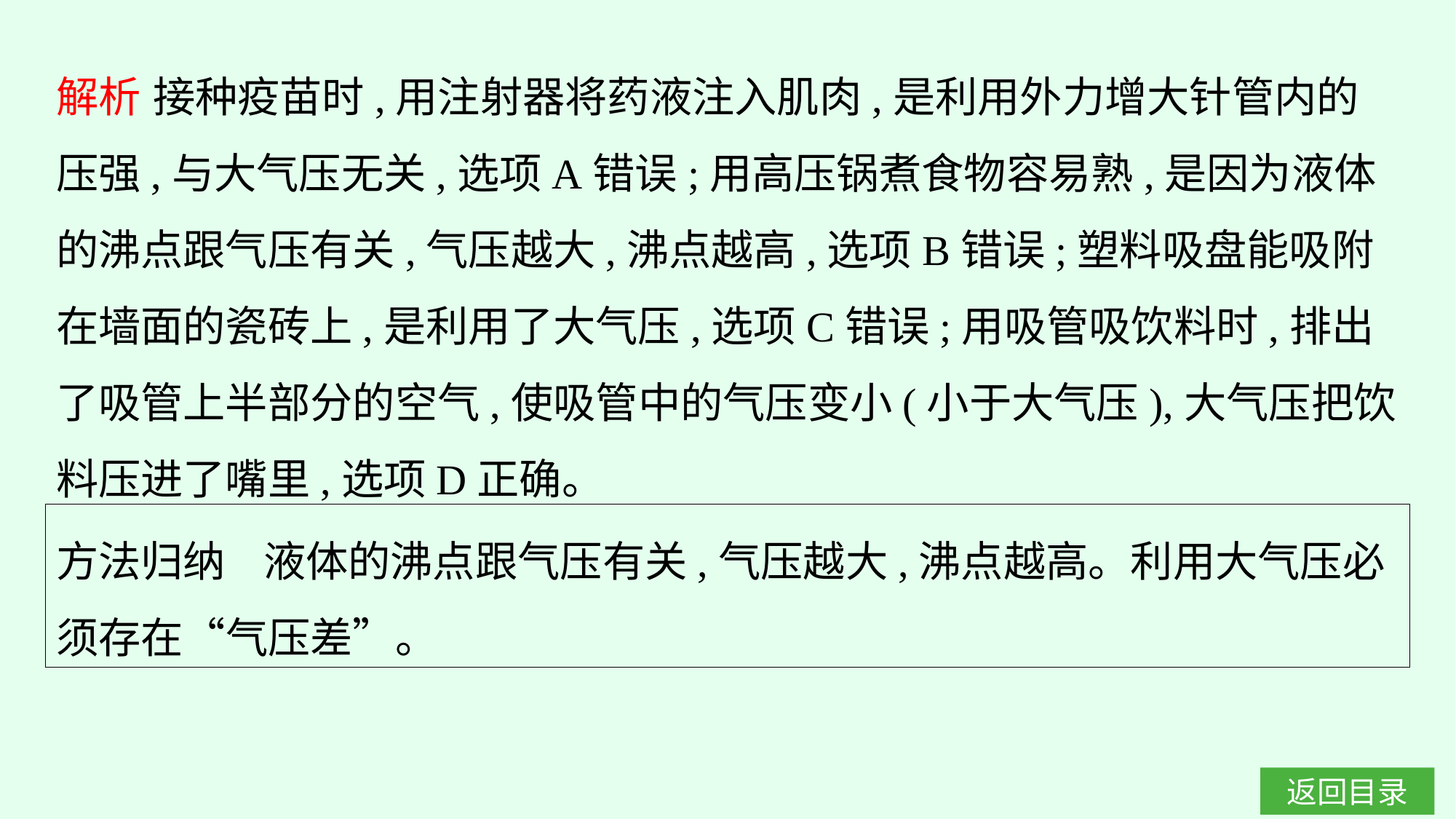

解析 接种疫苗时,用注射器将药液注入肌肉,是利用外力增大针管内的压强,与大气压无关,选项A错误;用高压锅煮食物容易熟,是因为液体的沸点跟气压有关,气压越大,沸点越高,选项B错误;塑料吸盘能吸附在墙面的瓷砖上,是利用了大气压,选项C错误;用吸管吸饮料时,排出了吸管上半部分的空气,使吸管中的气压变小(小于大气压),大气压把饮料压进了嘴里,选项D正确。
方法归纳    液体的沸点跟气压有关,气压越大,沸点越高。利用大气压必须存在“气压差”。